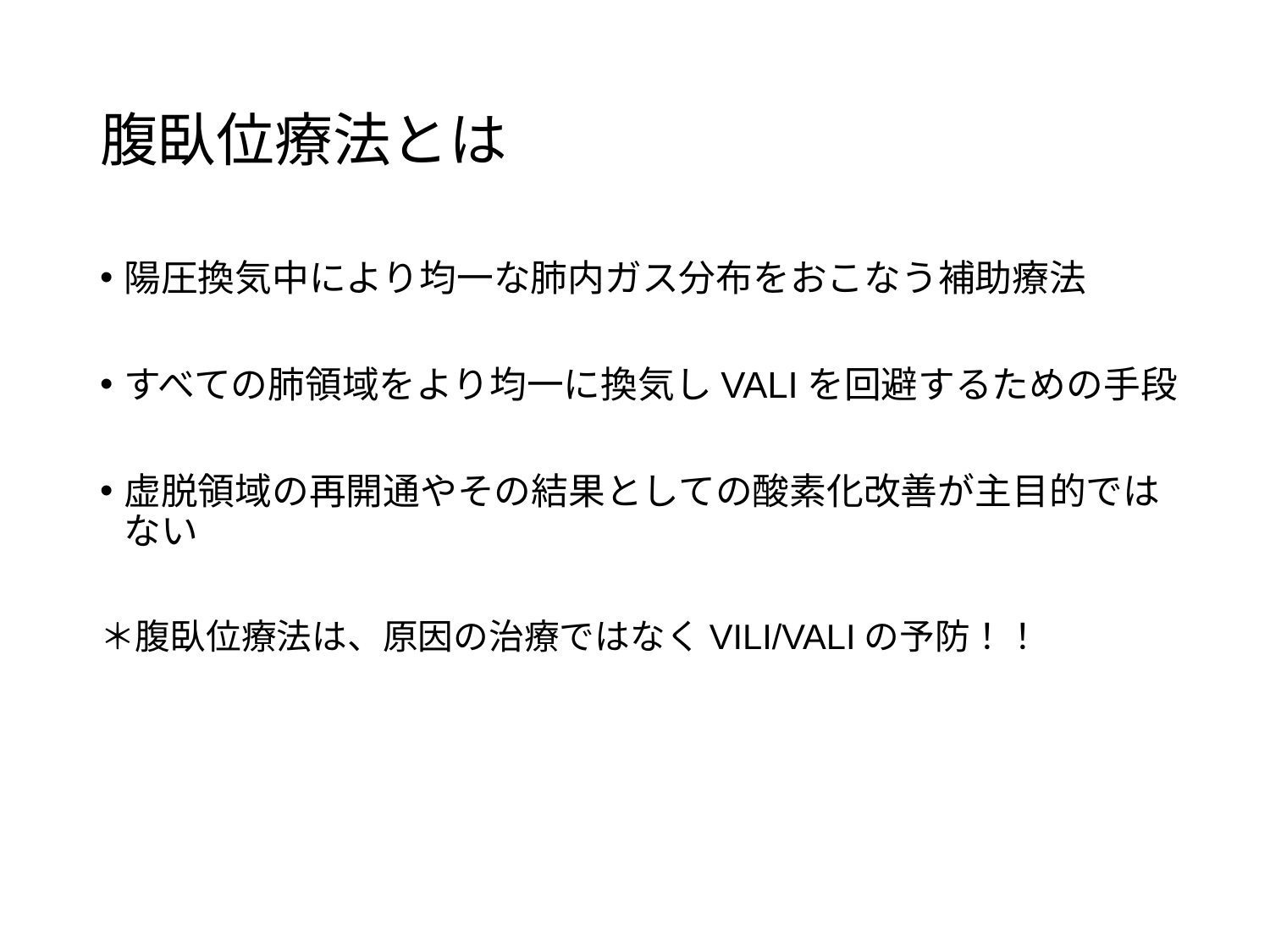

# 腹臥位療法とは
陽圧換気中により均一な肺内ガス分布をおこなう補助療法

すべての肺領域をより均一に換気しVALIを回避するための手段

虚脱領域の再開通やその結果としての酸素化改善が主目的ではない

＊腹臥位療法は、原因の治療ではなくVILI/VALIの予防！！